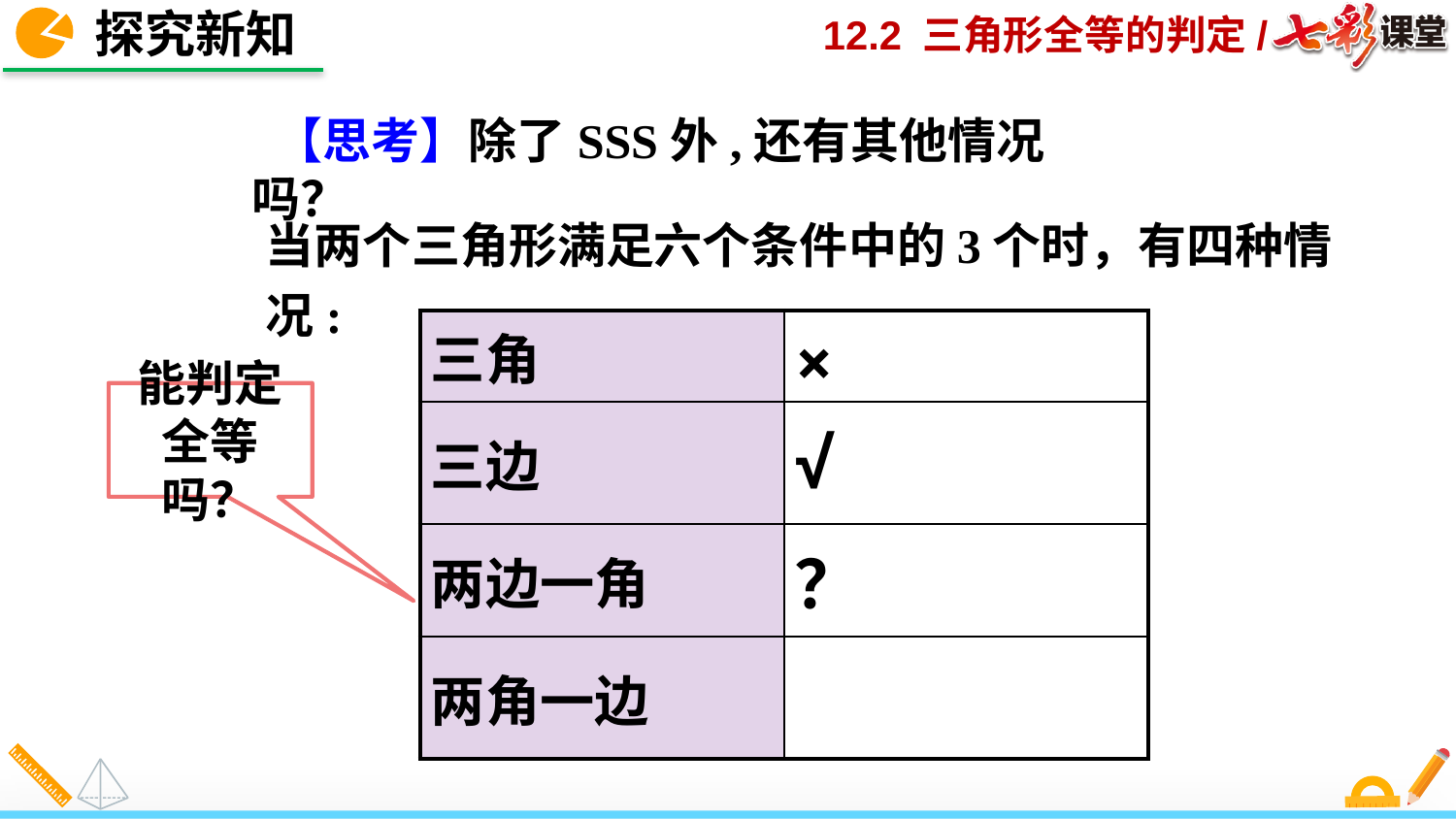

探究新知

 【思考】除了SSS外,还有其他情况吗？
当两个三角形满足六个条件中的3个时，有四种情况:
| 三角 | × |
| --- | --- |
| 三边 | √ |
| 两边一角 | ？ |
| 两角一边 |  |
能判定全等吗？